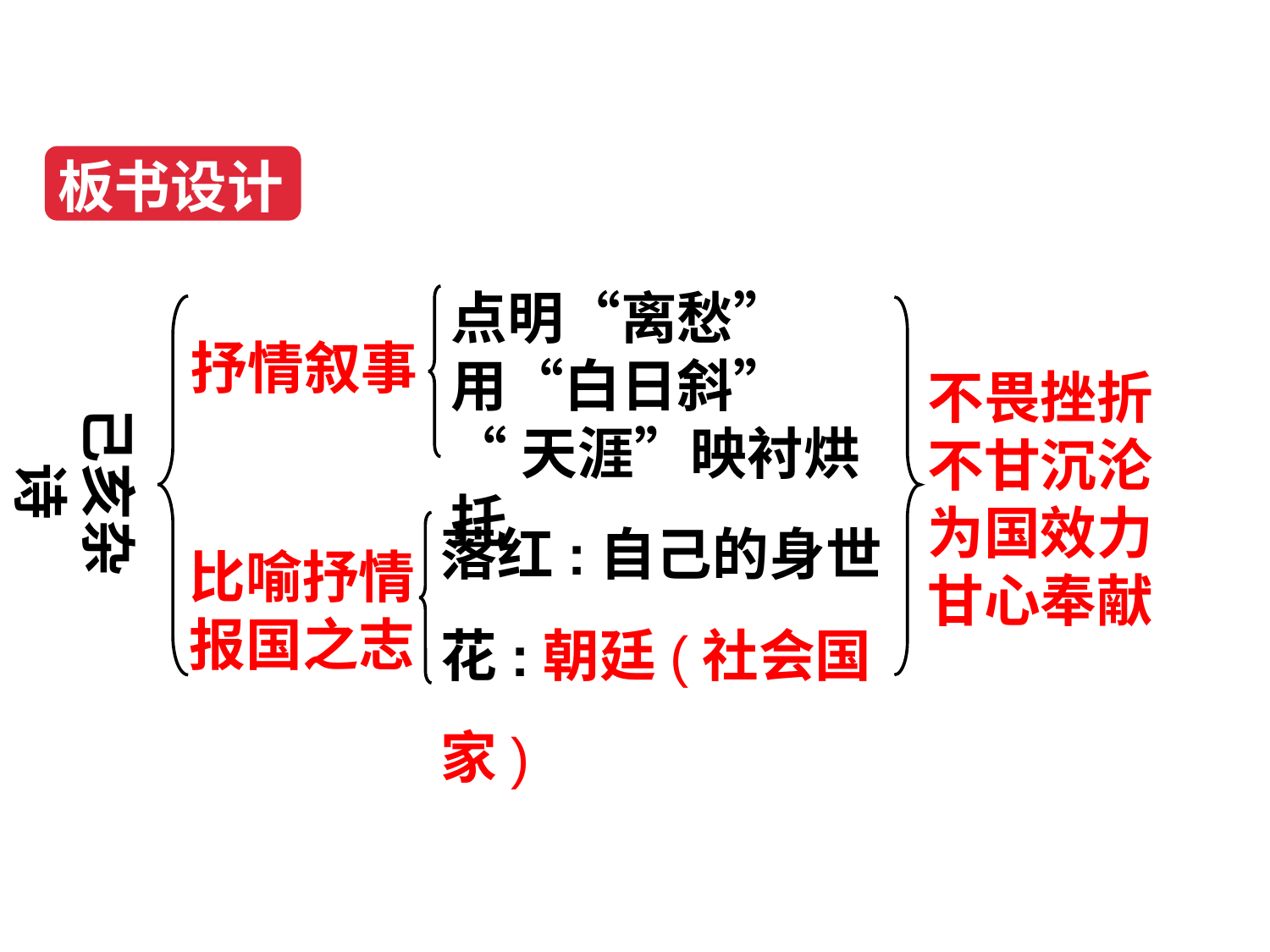

板书设计
点明“离愁”
用“白日斜”
“天涯”映衬烘托

抒情叙事
不畏挫折
不甘沉沦
为国效力
甘心奉献
己亥杂诗

落红:自己的身世
花:朝廷(社会国家)
比喻抒情
报国之志